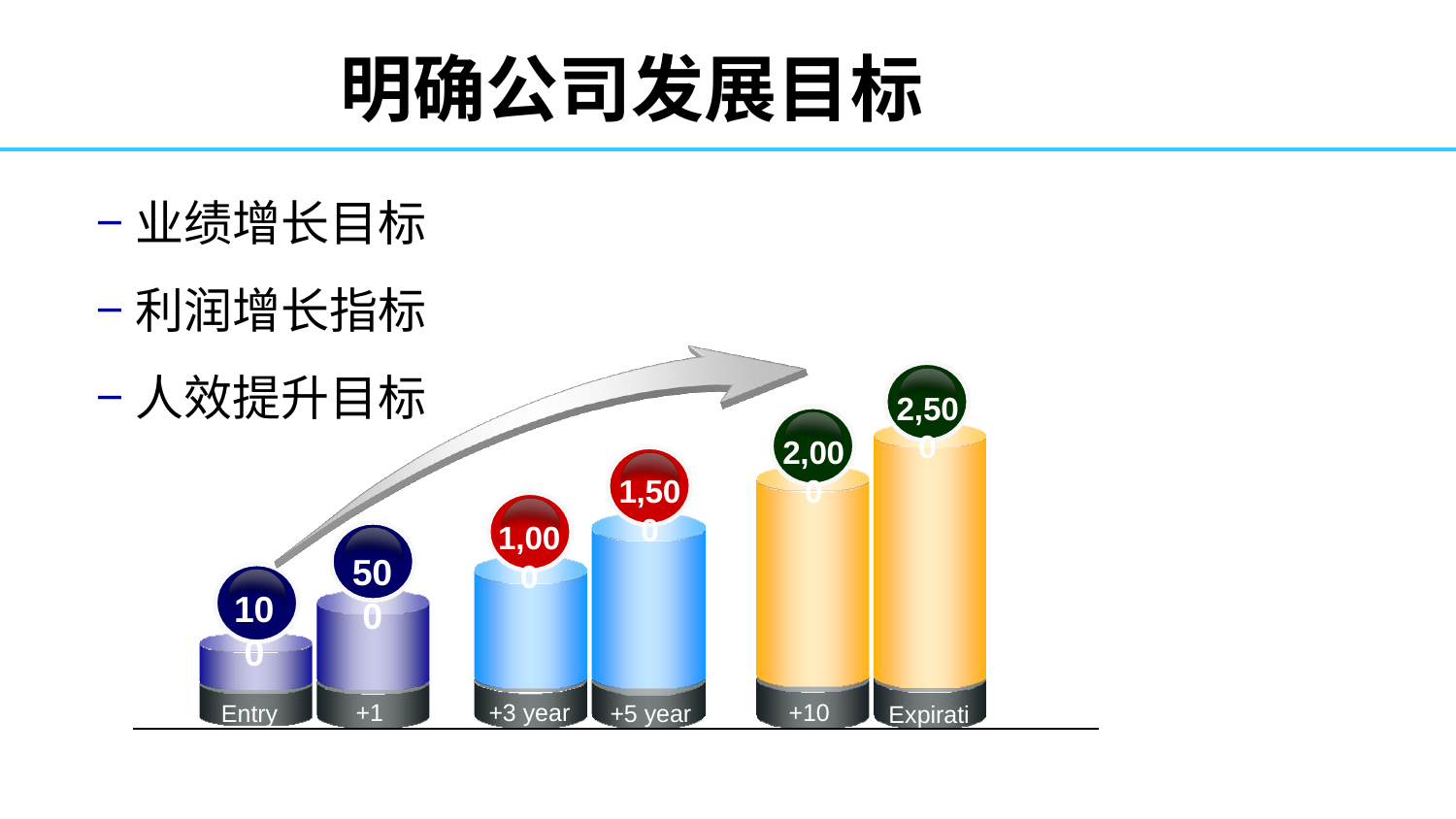

# 明确公司发展目标
−业绩增长目标
−利润增长指标

−人效提升目标
2,50
0

2,00
0

1,50
0

1,00
0

50
0

10
0
Entry

+1
+3 year
+10
+5 year
Expirati